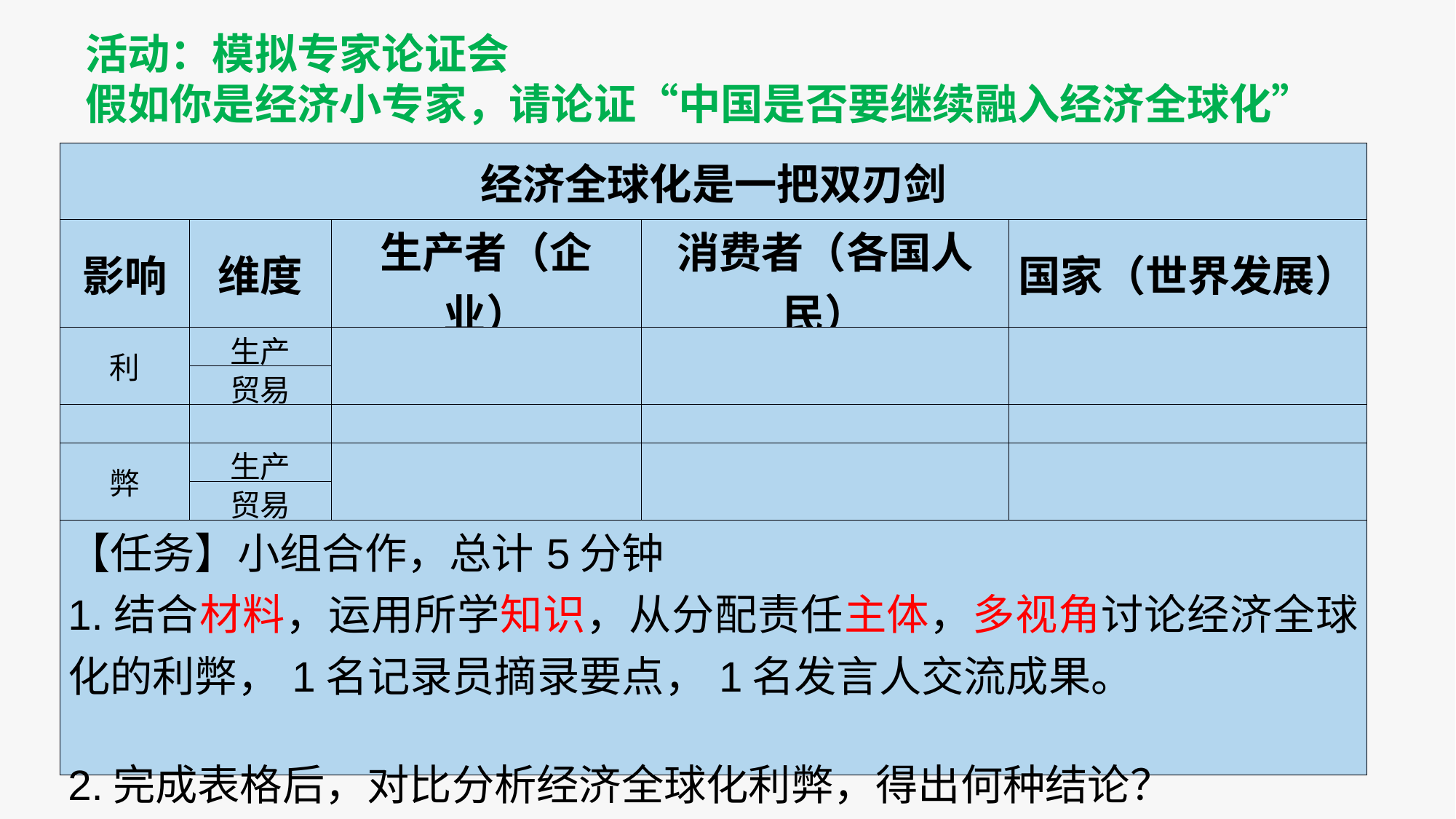

活动：模拟专家论证会
假如你是经济小专家，请论证“中国是否要继续融入经济全球化”
| 经济全球化是一把双刃剑 |  |  |  |  |
| --- | --- | --- | --- | --- |
| 影响 | 维度 | 生产者（企业） | 消费者（各国人民） | 国家（世界发展） |
| 利 | 生产 |  |  |  |
|  | 贸易 |  |  |  |
|  |  |  |  |  |
| 弊 | 生产 |  |  |  |
|  | 贸易 |  |  |  |
| 【任务】小组合作，总计5分钟 1.结合材料，运用所学知识，从分配责任主体，多视角讨论经济全球化的利弊，1名记录员摘录要点，1名发言人交流成果。 2.完成表格后，对比分析经济全球化利弊，得出何种结论？ |  |  |  |  |